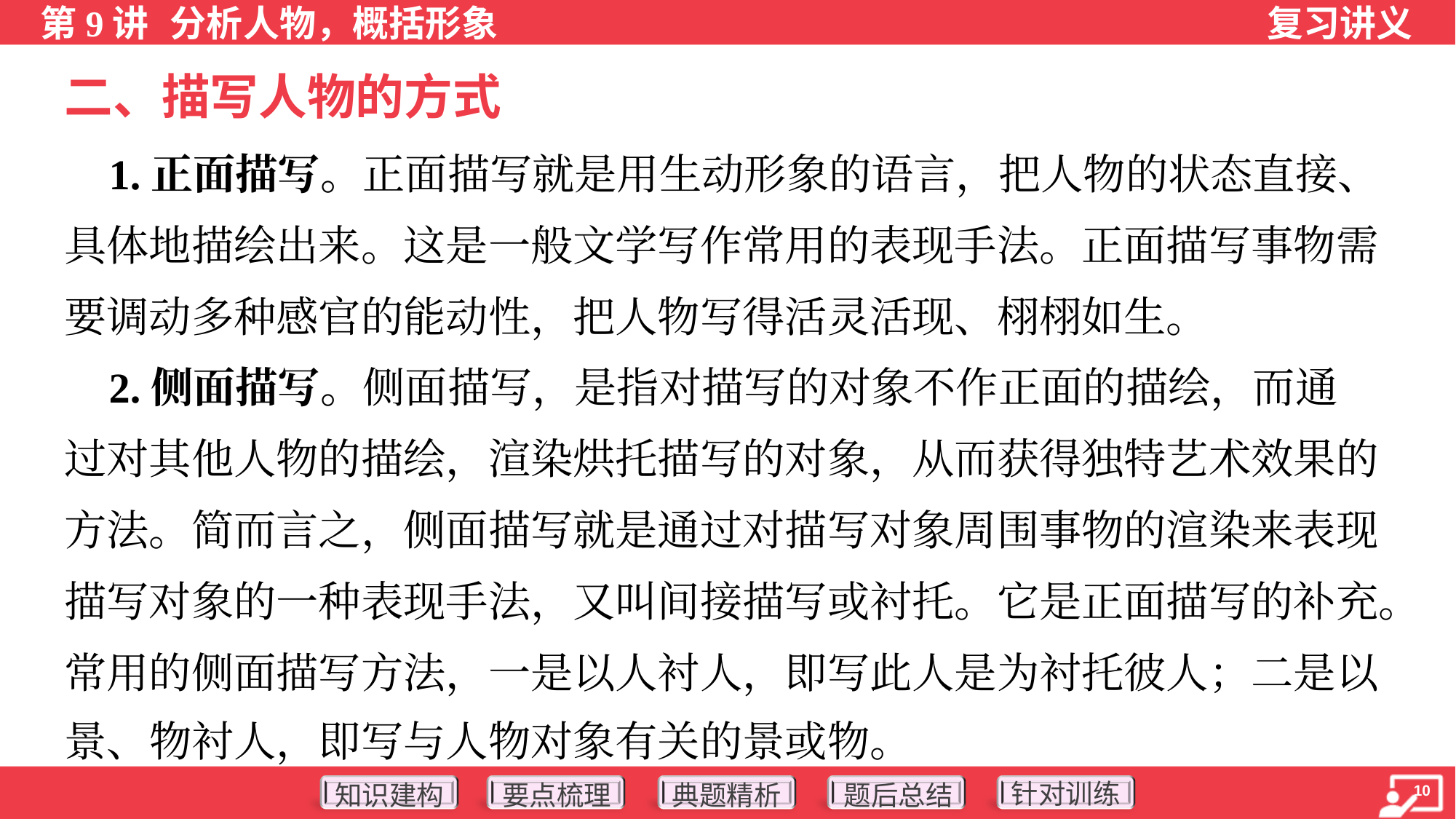

二、描写人物的方式
    1.正面描写。正面描写就是用生动形象的语言，把人物的状态直接、
具体地描绘出来。这是一般文学写作常用的表现手法。正面描写事物需
要调动多种感官的能动性，把人物写得活灵活现、栩栩如生。
    2.侧面描写。侧面描写，是指对描写的对象不作正面的描绘，而通
过对其他人物的描绘，渲染烘托描写的对象，从而获得独特艺术效果的
方法。简而言之，侧面描写就是通过对描写对象周围事物的渲染来表现
描写对象的一种表现手法，又叫间接描写或衬托。它是正面描写的补充。
常用的侧面描写方法，一是以人衬人，即写此人是为衬托彼人；二是以
景、物衬人，即写与人物对象有关的景或物。